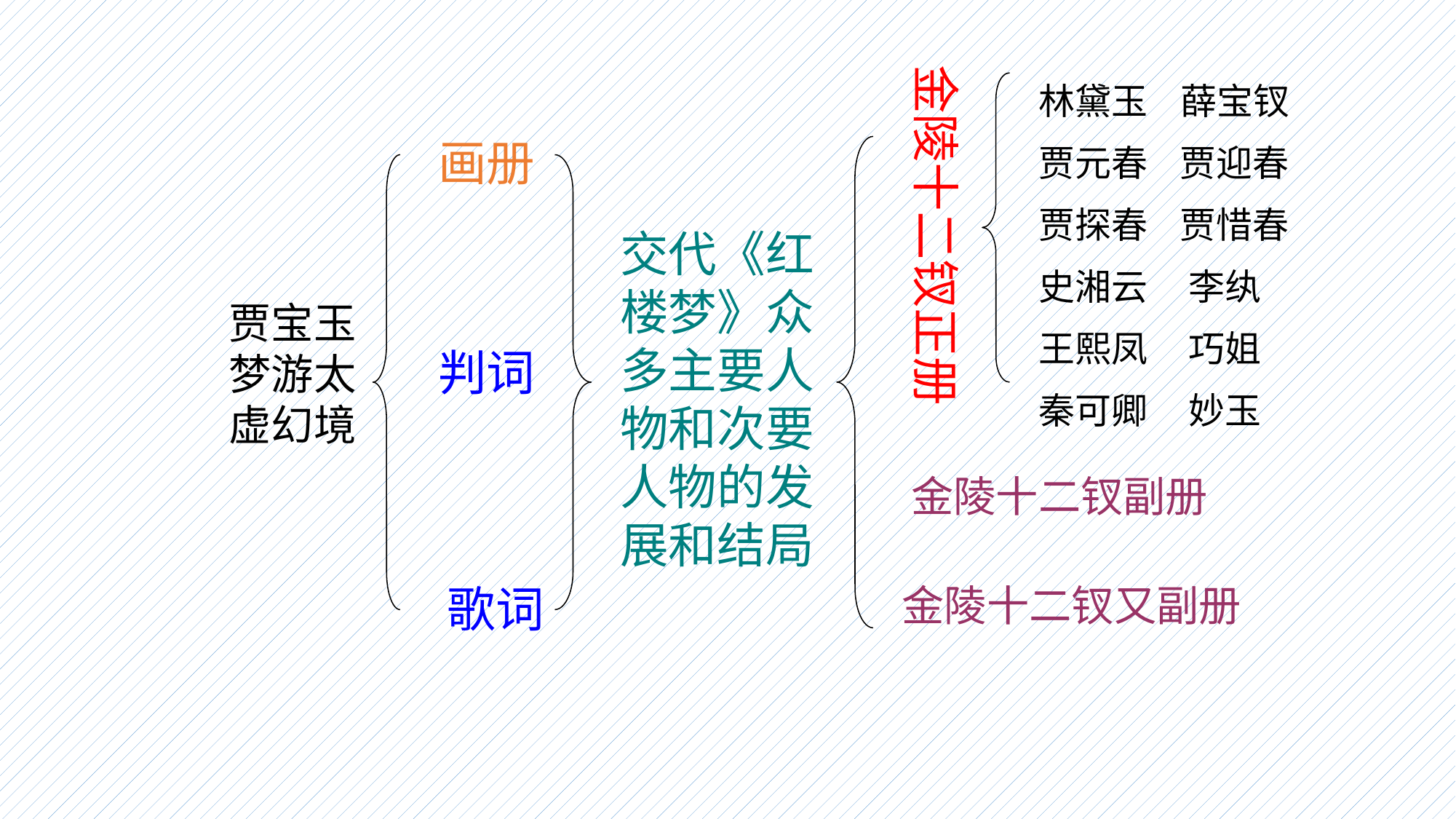

金陵十二钗正册

林黛玉    薛宝钗
贾元春    贾迎春
贾探春    贾惜春
史湘云     李纨
王熙凤     巧姐
秦可卿     妙玉
画册

交代《红楼梦》众多主要人物和次要人物的发展和结局
贾宝玉梦游太虚幻境
判词
金陵十二钗副册
歌词
金陵十二钗又副册